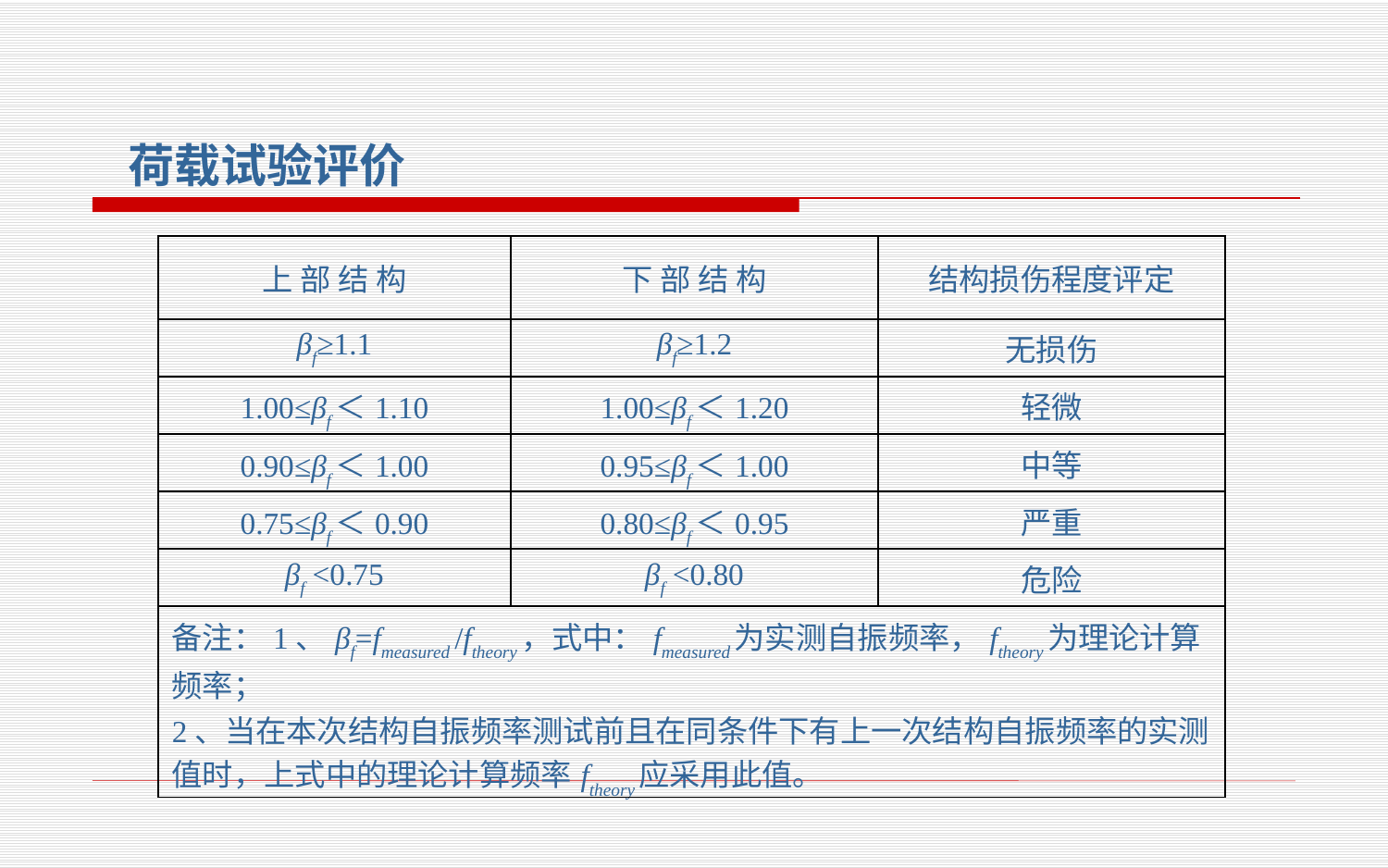

荷载试验评价
| 上 部 结 构 | 下 部 结 构 | 结构损伤程度评定 |
| --- | --- | --- |
| βf≥1.1 | βf≥1.2 | 无损伤 |
| 1.00≤βf＜1.10 | 1.00≤βf＜1.20 | 轻微 |
| 0.90≤βf＜1.00 | 0.95≤βf＜1.00 | 中等 |
| 0.75≤βf＜0.90 | 0.80≤βf＜0.95 | 严重 |
| βf <0.75 | βf <0.80 | 危险 |
| 备注：1、βf=fmeasured /ftheory，式中：fmeasured为实测自振频率，ftheory为理论计算频率； 2、当在本次结构自振频率测试前且在同条件下有上一次结构自振频率的实测值时，上式中的理论计算频率ftheory应采用此值。 |  |  |